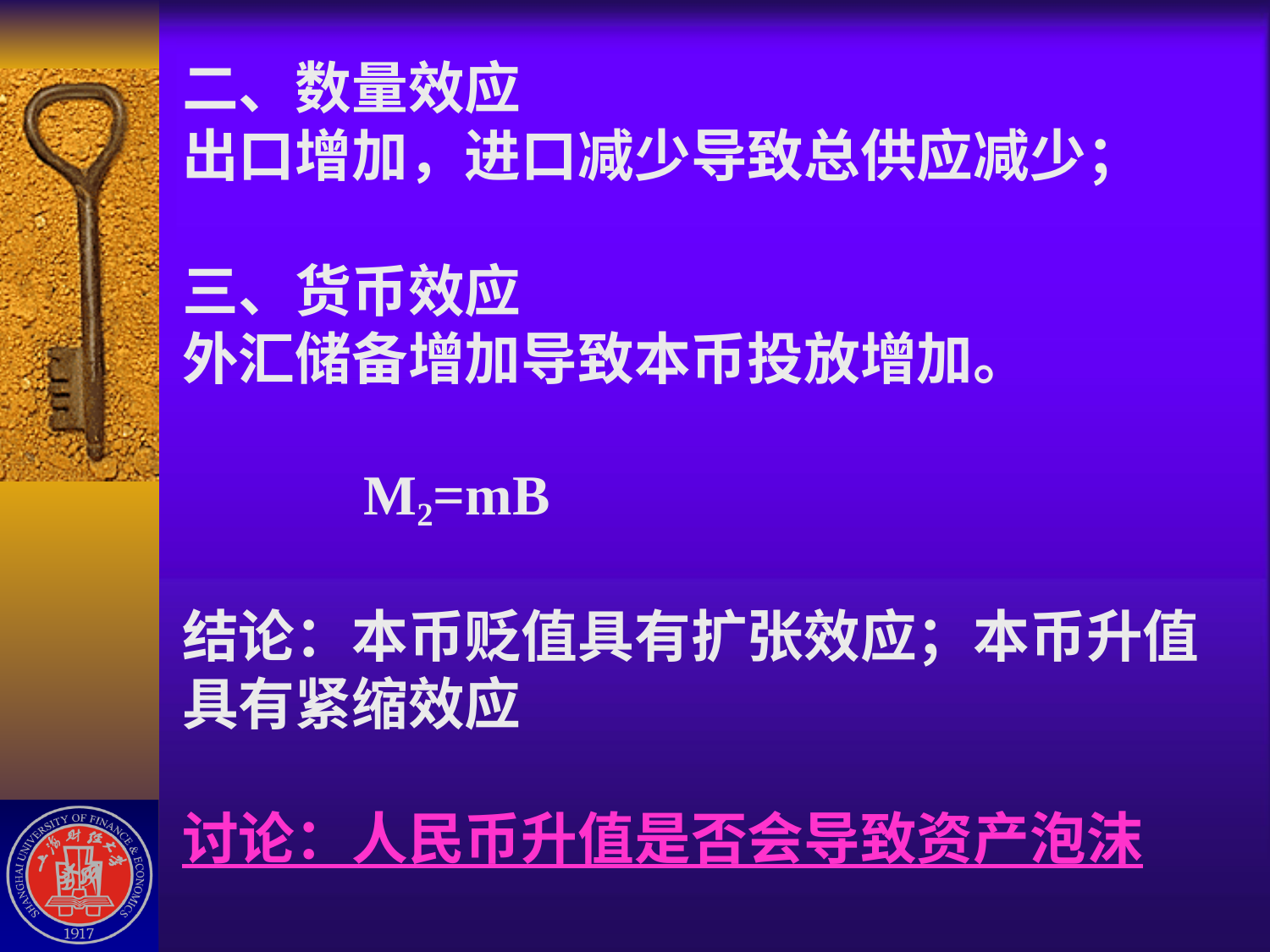

# 二、数量效应 出口增加，进口减少导致总供应减少； 三、货币效应 外汇储备增加导致本币投放增加。 M2=mB 结论：本币贬值具有扩张效应；本币升值具有紧缩效应 讨论：人民币升值是否会导致资产泡沫